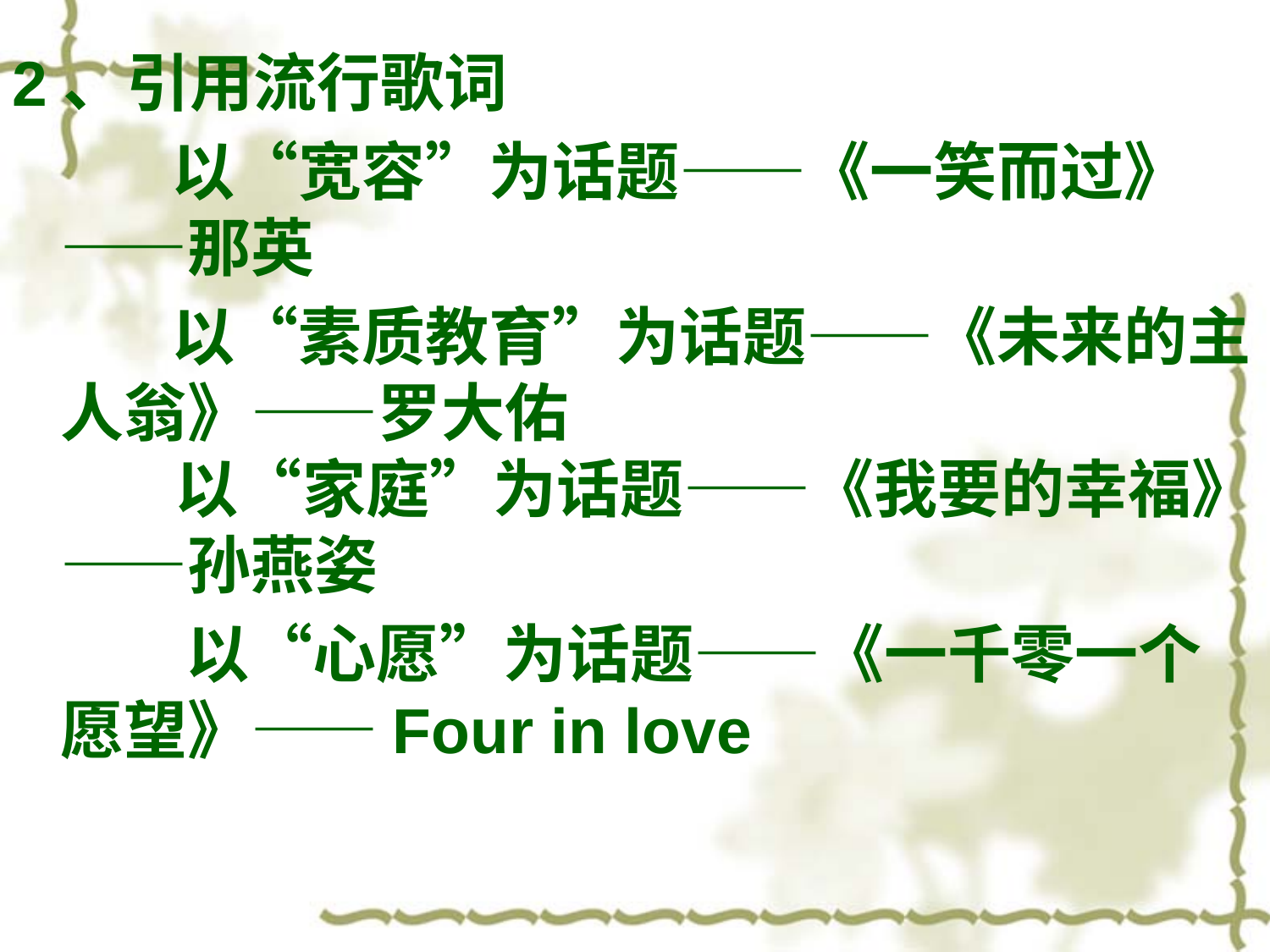

2、引用流行歌词
          以“宽容”为话题——《一笑而过》——那英
          以“素质教育”为话题——《未来的主人翁》——罗大佑
        以“家庭”为话题——《我要的幸福》——孙燕姿
           以“心愿”为话题——《一千零一个愿望》——Four in love
176